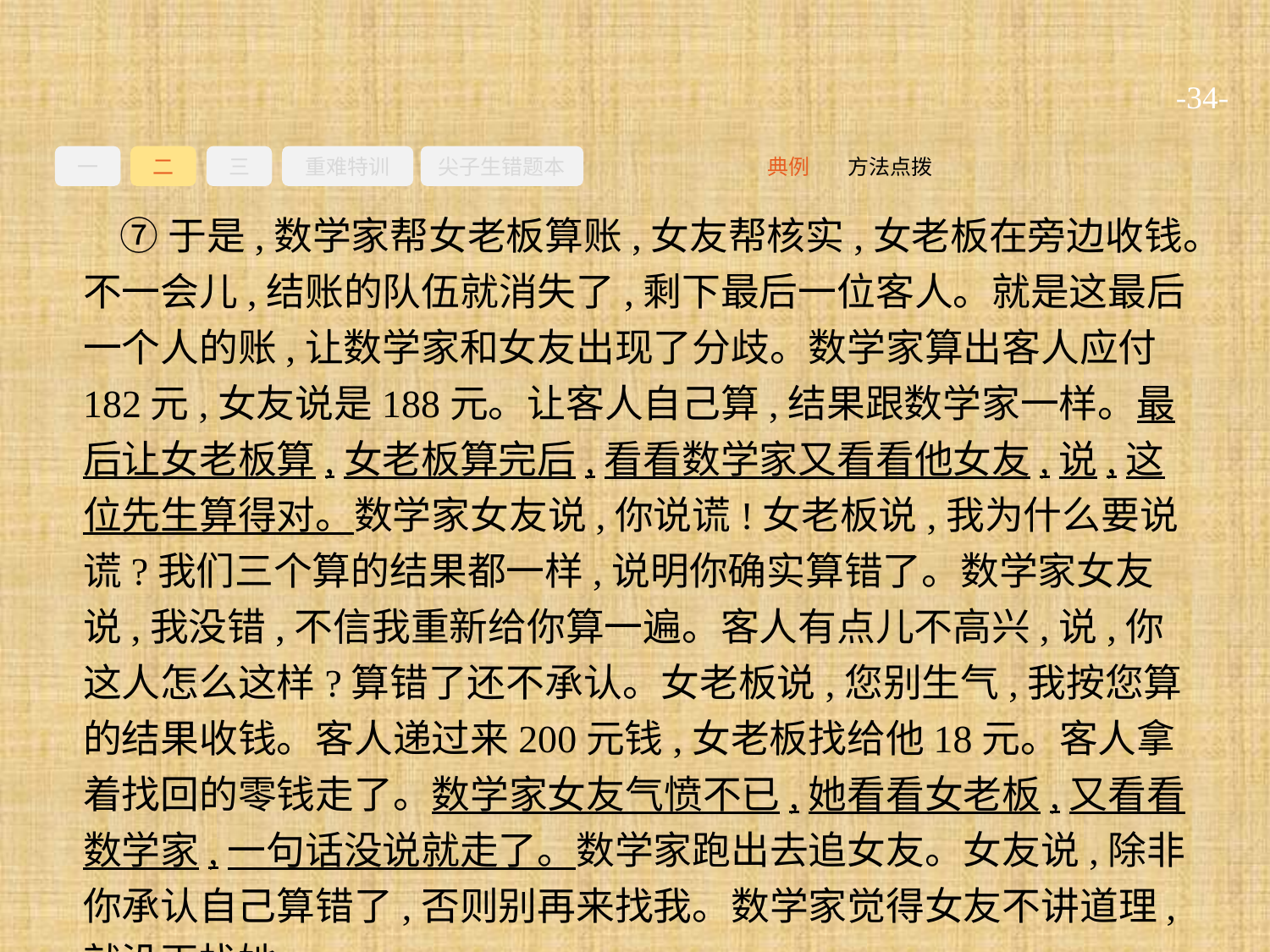

-34-
一
二
三
重难特训
尖子生错题本
方法点拨
典例
⑦于是,数学家帮女老板算账,女友帮核实,女老板在旁边收钱。不一会儿,结账的队伍就消失了,剩下最后一位客人。就是这最后一个人的账,让数学家和女友出现了分歧。数学家算出客人应付182元,女友说是188元。让客人自己算,结果跟数学家一样。最后让女老板算,女老板算完后,看看数学家又看看他女友,说,这位先生算得对。数学家女友说,你说谎!女老板说,我为什么要说谎?我们三个算的结果都一样,说明你确实算错了。数学家女友说,我没错,不信我重新给你算一遍。客人有点儿不高兴,说,你这人怎么这样?算错了还不承认。女老板说,您别生气,我按您算的结果收钱。客人递过来200元钱,女老板找给他18元。客人拿着找回的零钱走了。数学家女友气愤不已,她看看女老板,又看看数学家,一句话没说就走了。数学家跑出去追女友。女友说,除非你承认自己算错了,否则别再来找我。数学家觉得女友不讲道理,就没再找她。